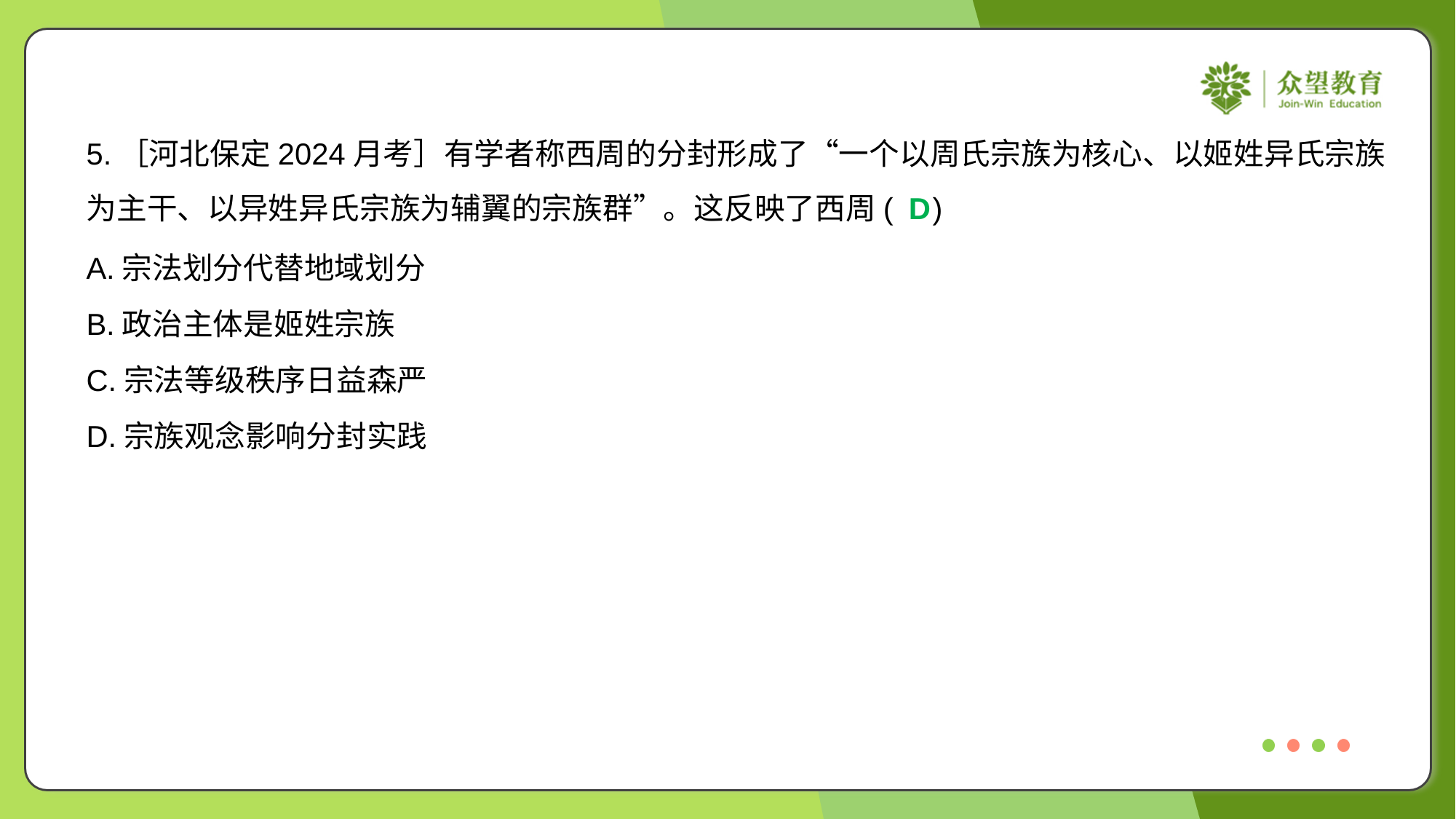

5.［河北保定2024月考］有学者称西周的分封形成了“一个以周氏宗族为核心、以姬姓异氏宗族
为主干、以异姓异氏宗族为辅翼的宗族群”。这反映了西周(     )
D
A.宗法划分代替地域划分
B.政治主体是姬姓宗族
C.宗法等级秩序日益森严
D.宗族观念影响分封实践